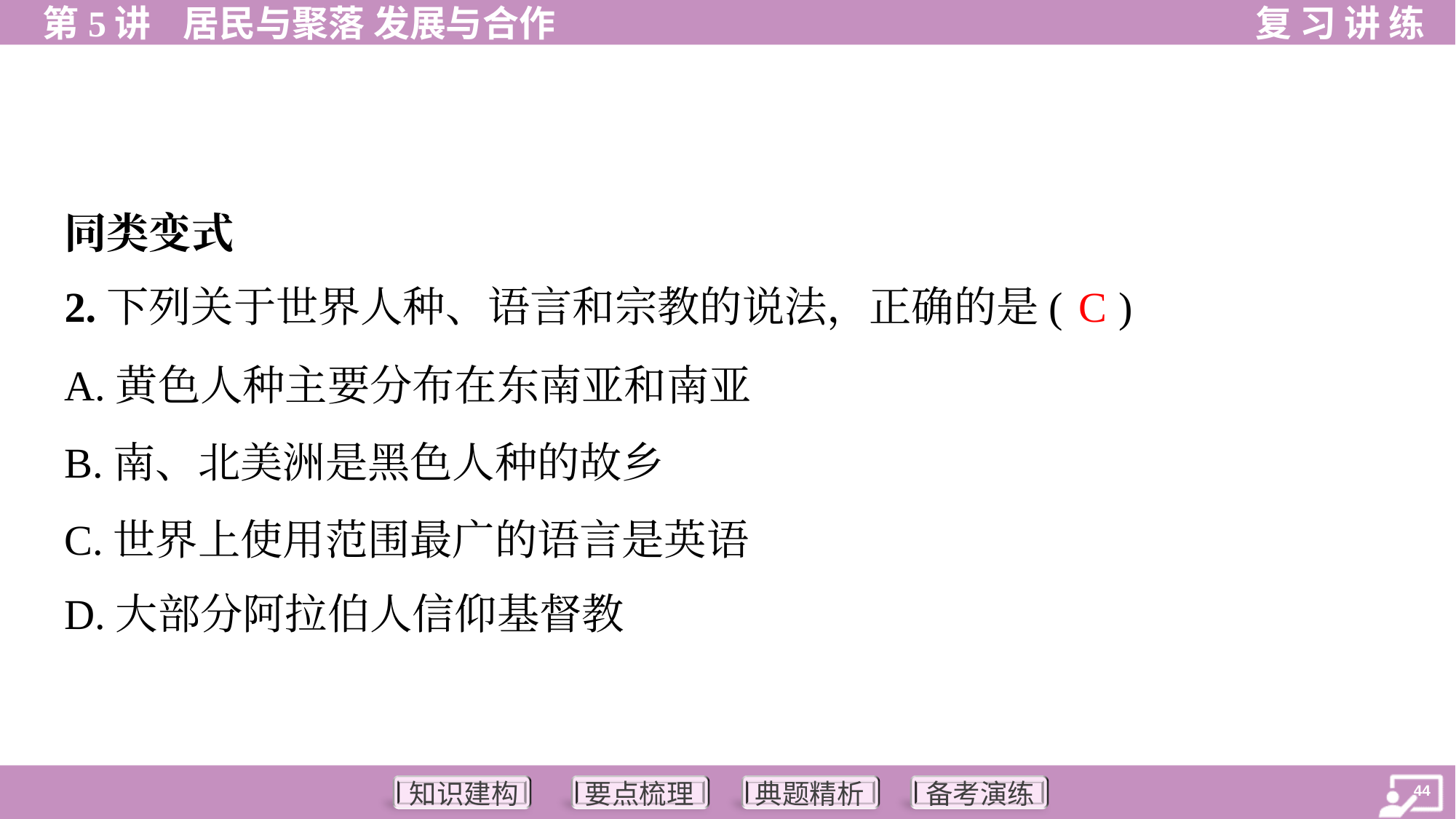

同类变式
C
2.下列关于世界人种、语言和宗教的说法，正确的是(     )
A.黄色人种主要分布在东南亚和南亚
B.南、北美洲是黑色人种的故乡
C.世界上使用范围最广的语言是英语
D.大部分阿拉伯人信仰基督教